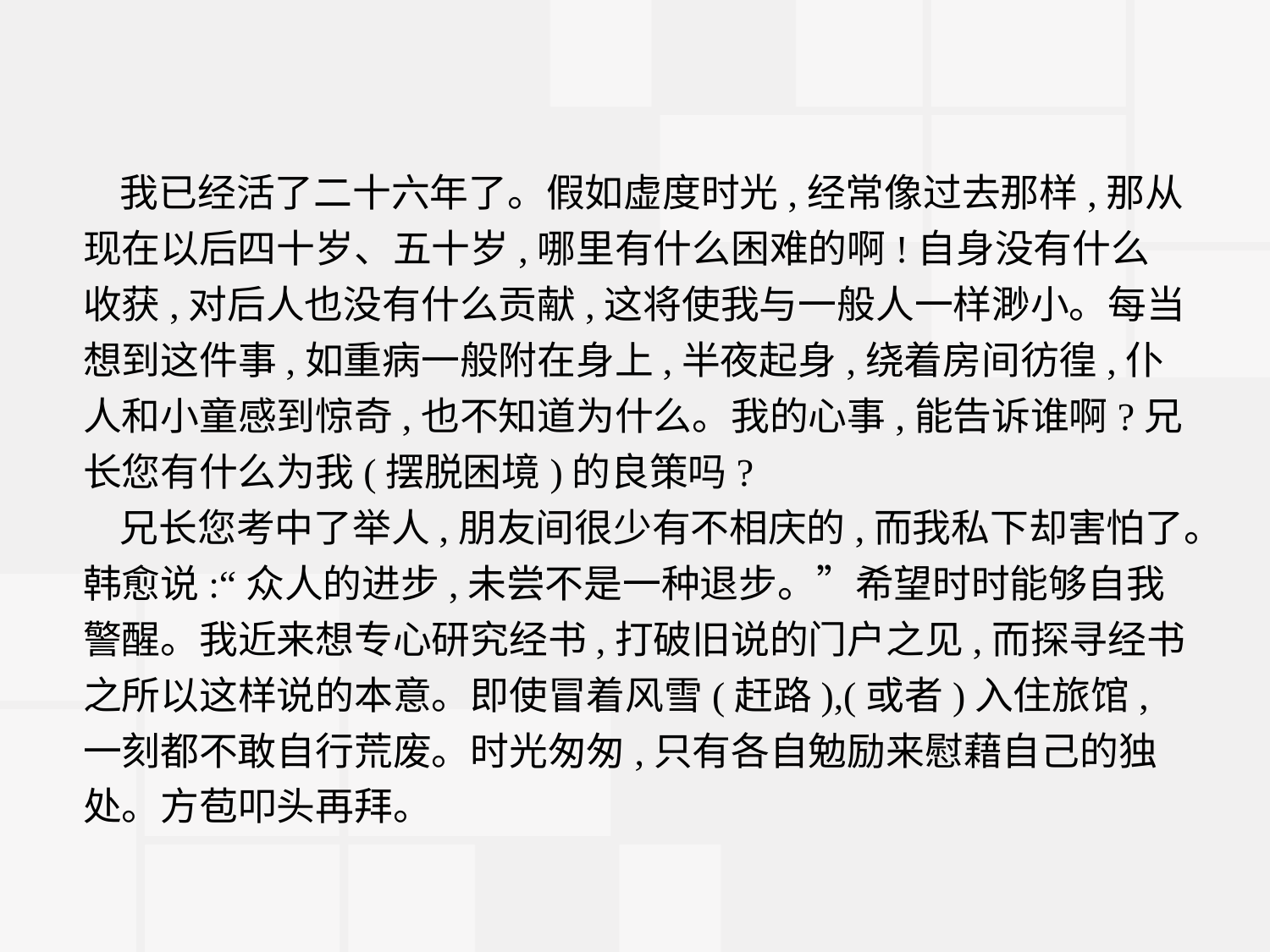

我已经活了二十六年了。假如虚度时光,经常像过去那样,那从现在以后四十岁、五十岁,哪里有什么困难的啊!自身没有什么收获,对后人也没有什么贡献,这将使我与一般人一样渺小。每当想到这件事,如重病一般附在身上,半夜起身,绕着房间彷徨,仆人和小童感到惊奇,也不知道为什么。我的心事,能告诉谁啊?兄长您有什么为我(摆脱困境)的良策吗?
兄长您考中了举人,朋友间很少有不相庆的,而我私下却害怕了。韩愈说:“众人的进步,未尝不是一种退步。”希望时时能够自我警醒。我近来想专心研究经书,打破旧说的门户之见,而探寻经书之所以这样说的本意。即使冒着风雪(赶路),(或者)入住旅馆,一刻都不敢自行荒废。时光匆匆,只有各自勉励来慰藉自己的独处。方苞叩头再拜。